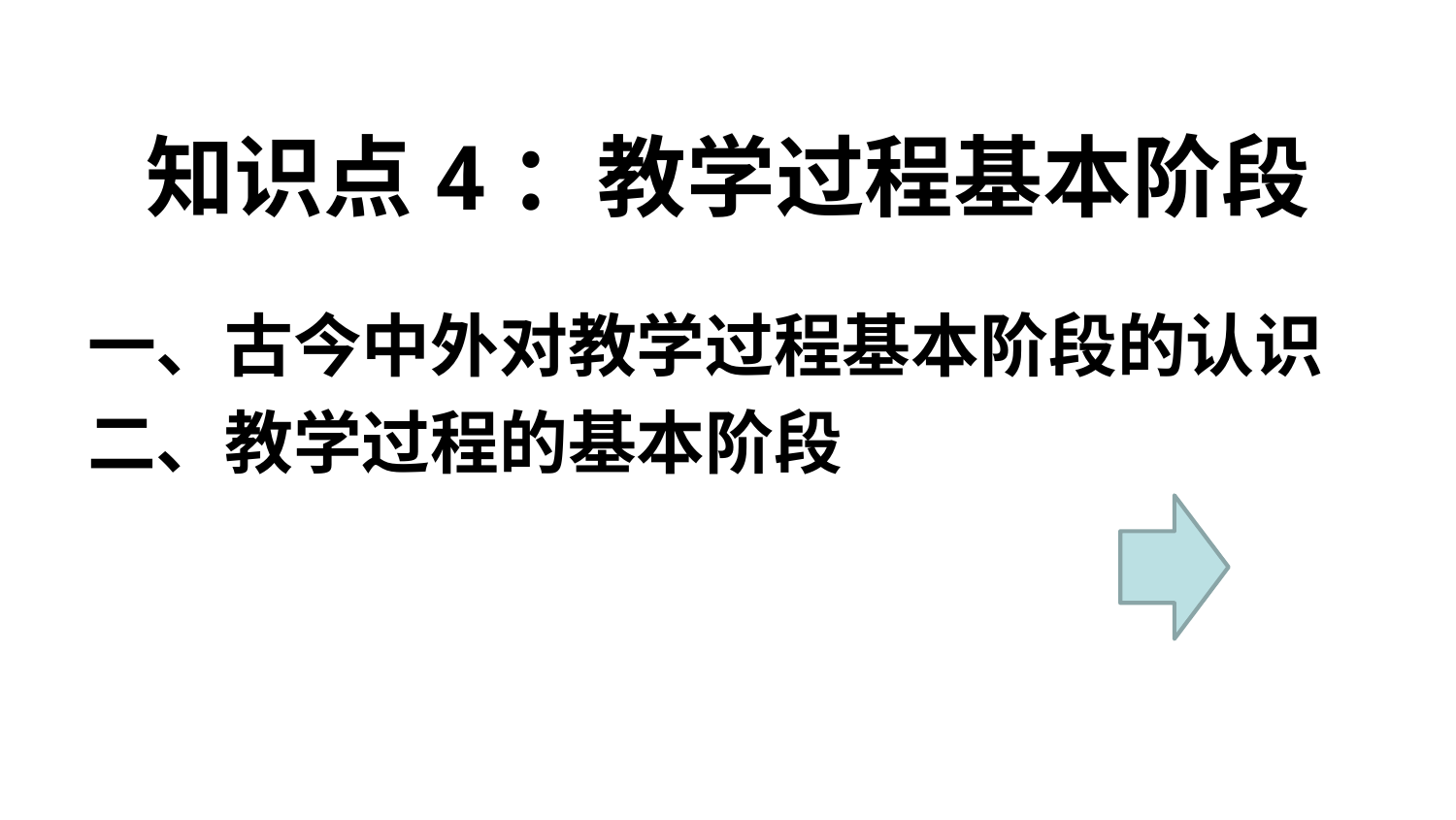

# 知识点4：教学过程基本阶段
一、古今中外对教学过程基本阶段的认识
二、教学过程的基本阶段